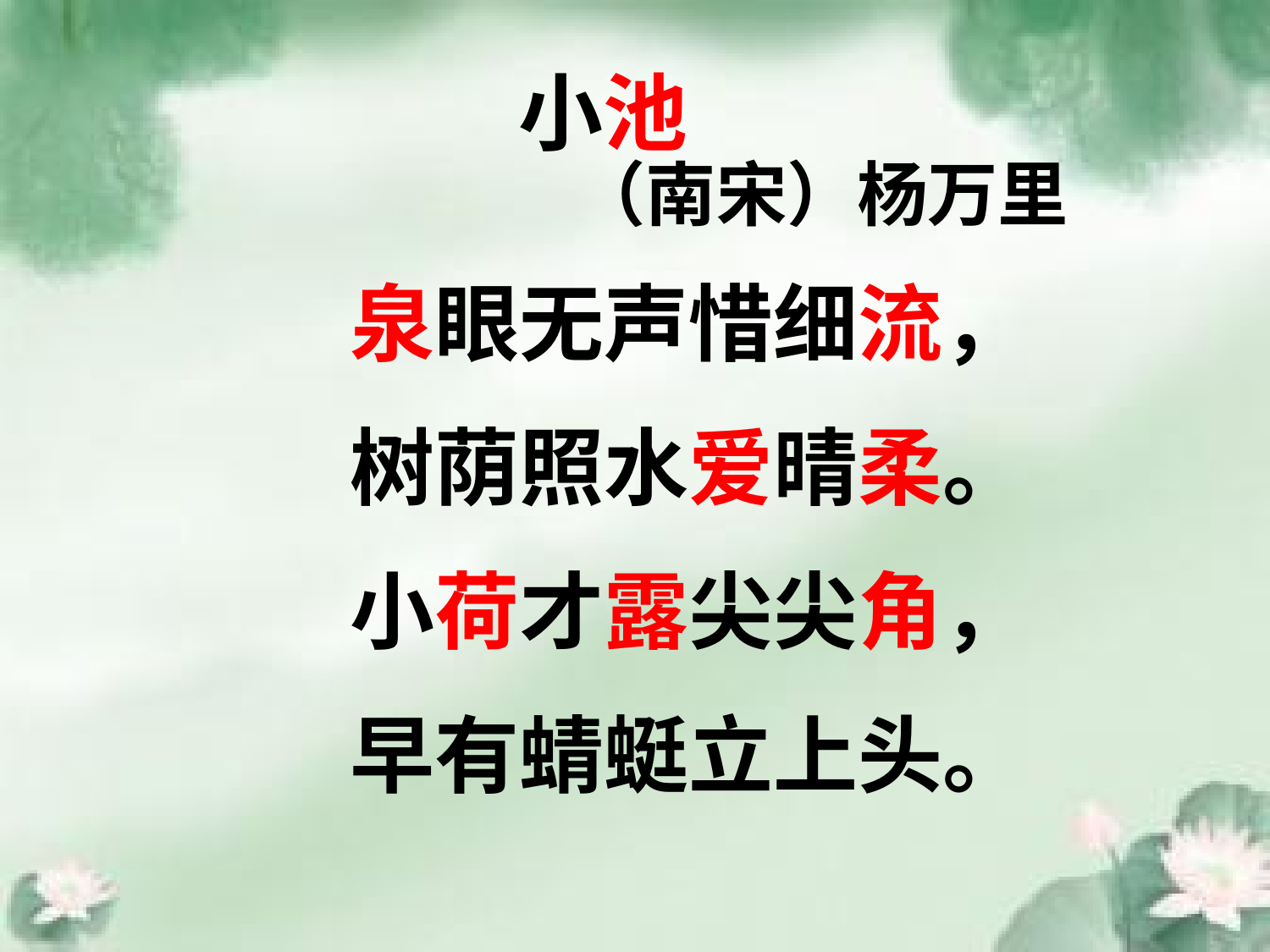

小池
（南宋）杨万里
泉眼无声惜细流，

树荫照水爱晴柔。

小荷才露尖尖角，

早有蜻蜓立上头。